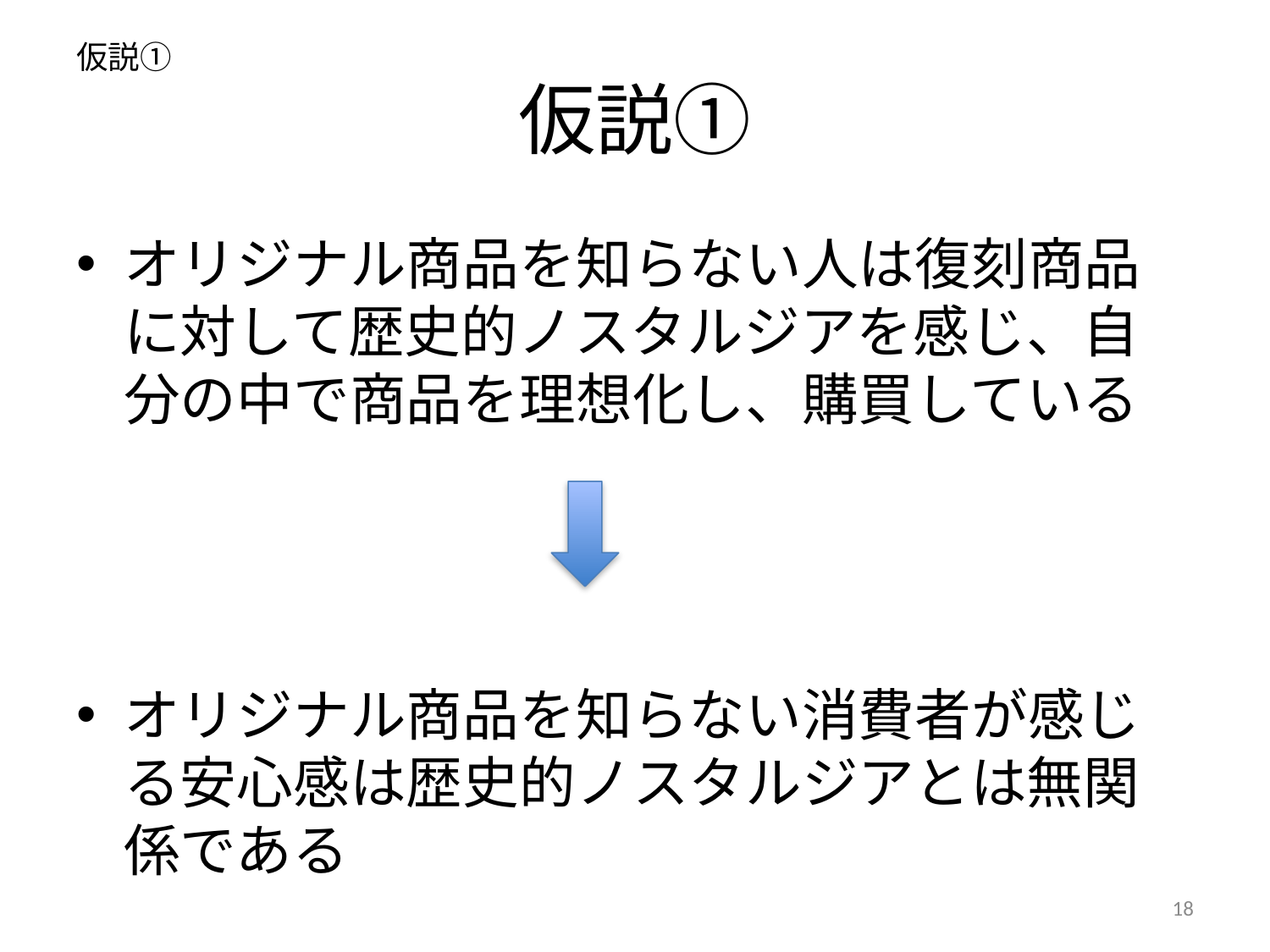

仮説①
# 仮説①
オリジナル商品を知らない人は復刻商品に対して歴史的ノスタルジアを感じ、自分の中で商品を理想化し、購買している

オリジナル商品を知らない消費者が感じる安心感は歴史的ノスタルジアとは無関係である

18